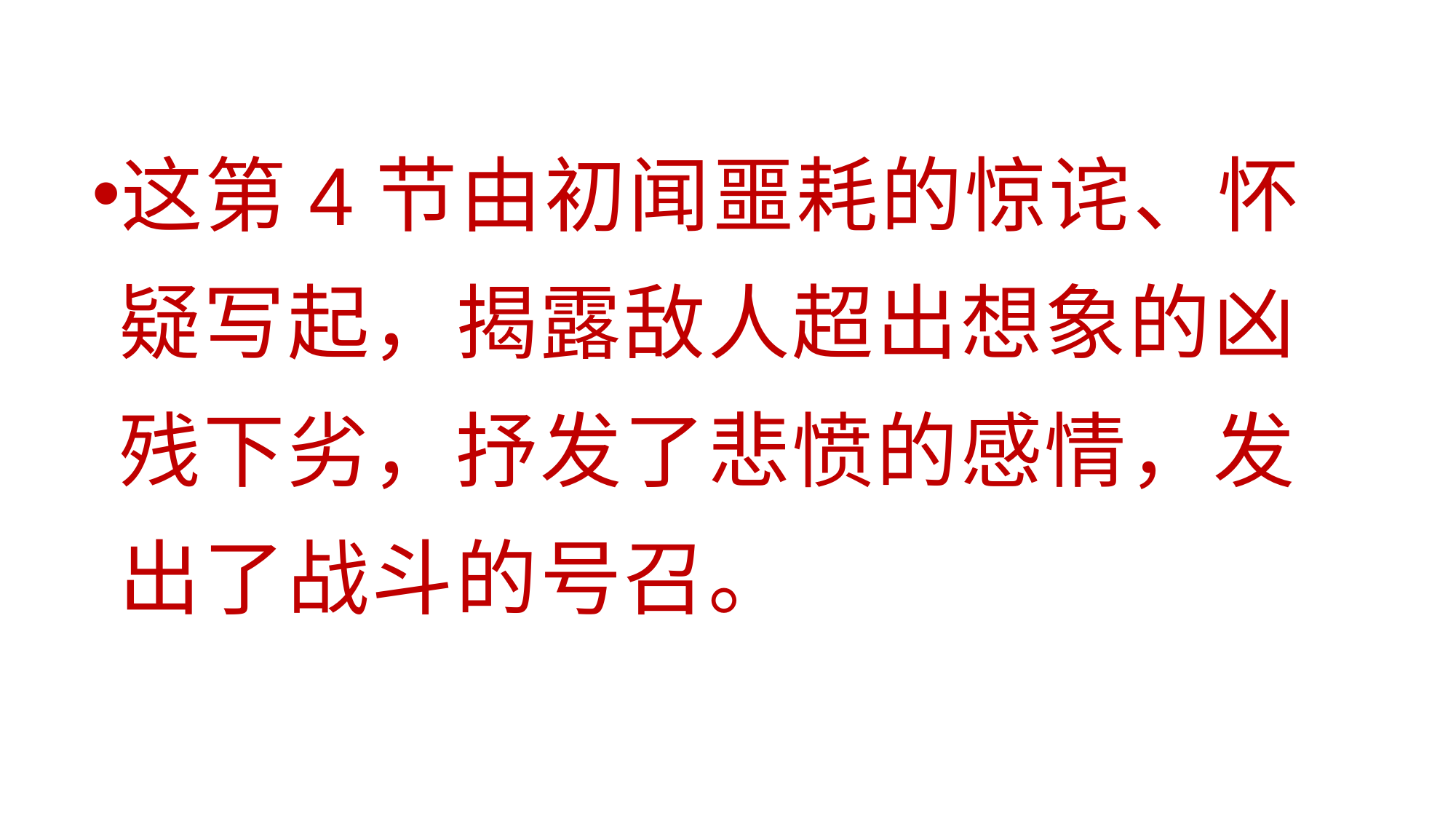

#
这第4节由初闻噩耗的惊诧、怀疑写起，揭露敌人超出想象的凶残下劣，抒发了悲愤的感情，发出了战斗的号召。